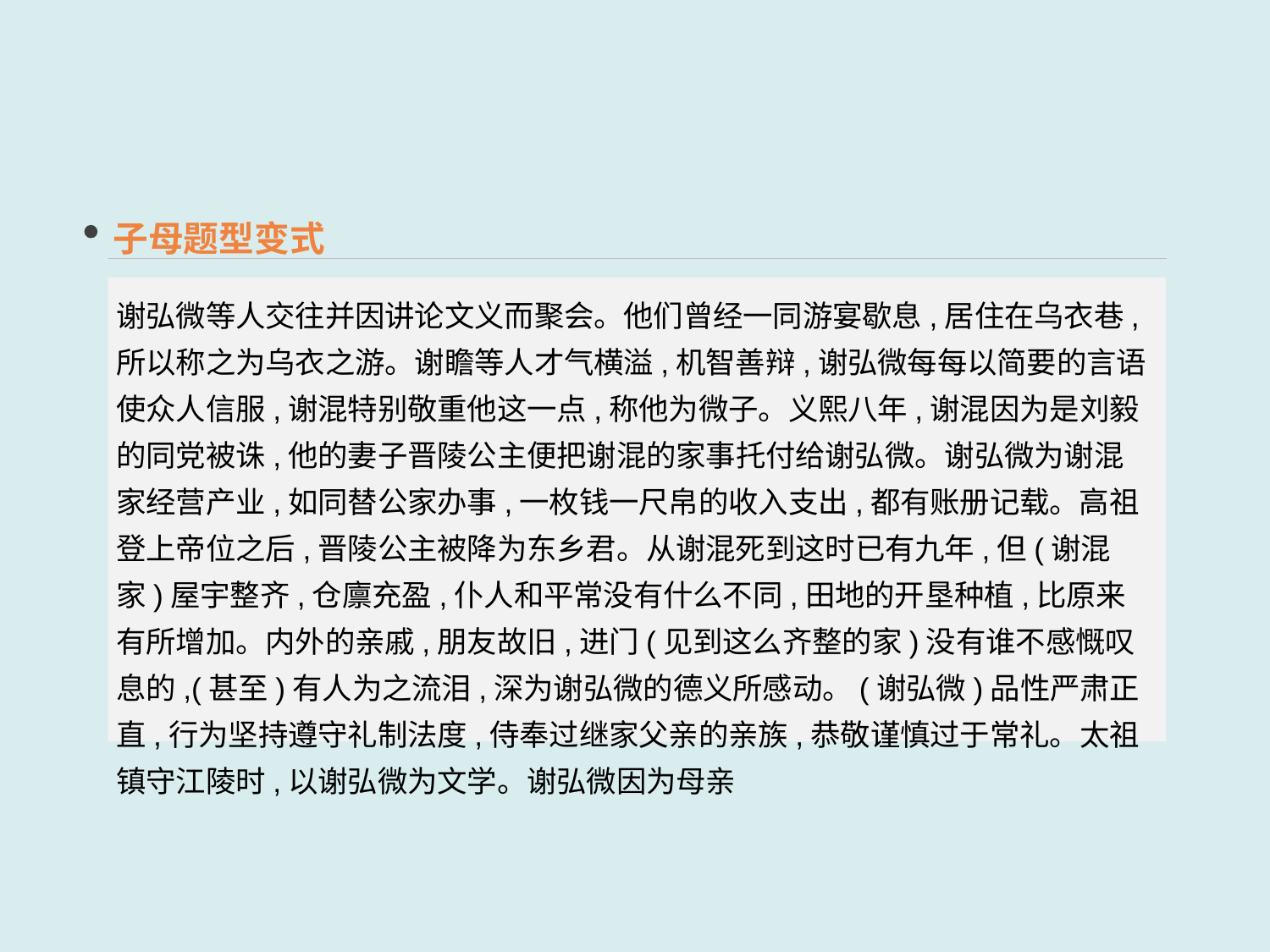

子母题型变式

谢弘微等人交往并因讲论文义而聚会。他们曾经一同游宴歇息,居住在乌衣巷,所以称之为乌衣之游。谢瞻等人才气横溢,机智善辩,谢弘微每每以简要的言语使众人信服,谢混特别敬重他这一点,称他为微子。义熙八年,谢混因为是刘毅的同党被诛,他的妻子晋陵公主便把谢混的家事托付给谢弘微。谢弘微为谢混家经营产业,如同替公家办事,一枚钱一尺帛的收入支出,都有账册记载。高祖登上帝位之后,晋陵公主被降为东乡君。从谢混死到这时已有九年,但(谢混家)屋宇整齐,仓廪充盈,仆人和平常没有什么不同,田地的开垦种植,比原来有所增加。内外的亲戚,朋友故旧,进门(见到这么齐整的家)没有谁不感慨叹息的,(甚至)有人为之流泪,深为谢弘微的德义所感动。(谢弘微)品性严肃正直,行为坚持遵守礼制法度,侍奉过继家父亲的亲族,恭敬谨慎过于常礼。太祖镇守江陵时,以谢弘微为文学。谢弘微因为母亲